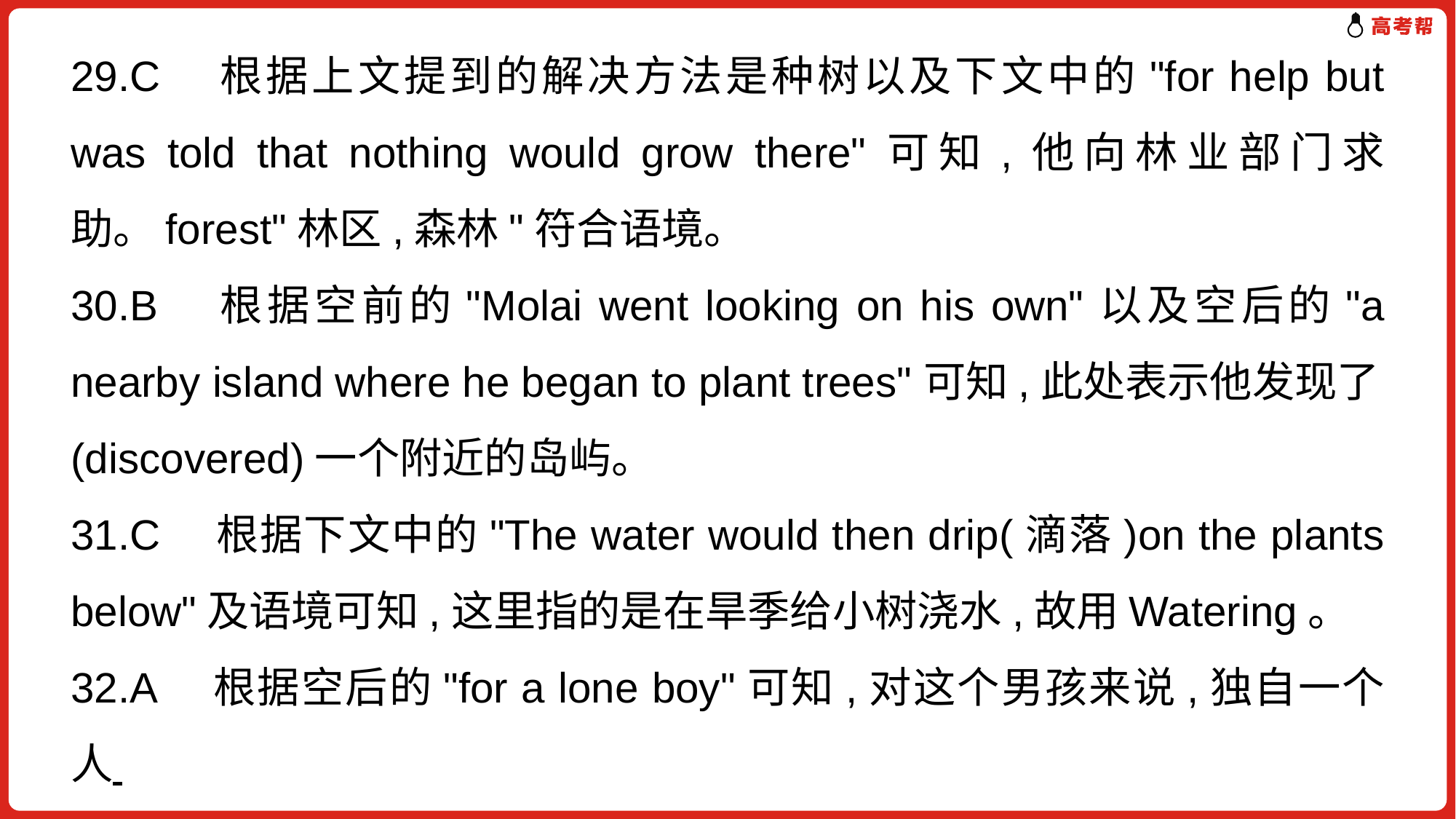

29.C　根据上文提到的解决方法是种树以及下文中的"for help but was told that nothing would grow there"可知,他向林业部门求助。forest"林区,森林"符合语境。
30.B　根据空前的"Molai went looking on his own"以及空后的"a nearby island where he began to plant trees"可知,此处表示他发现了(discovered)一个附近的岛屿。
31.C　根据下文中的"The water would then drip(滴落)on the plants below"及语境可知,这里指的是在旱季给小树浇水,故用Watering。
32.A　根据空后的"for a lone boy"可知,对这个男孩来说,独自一个人